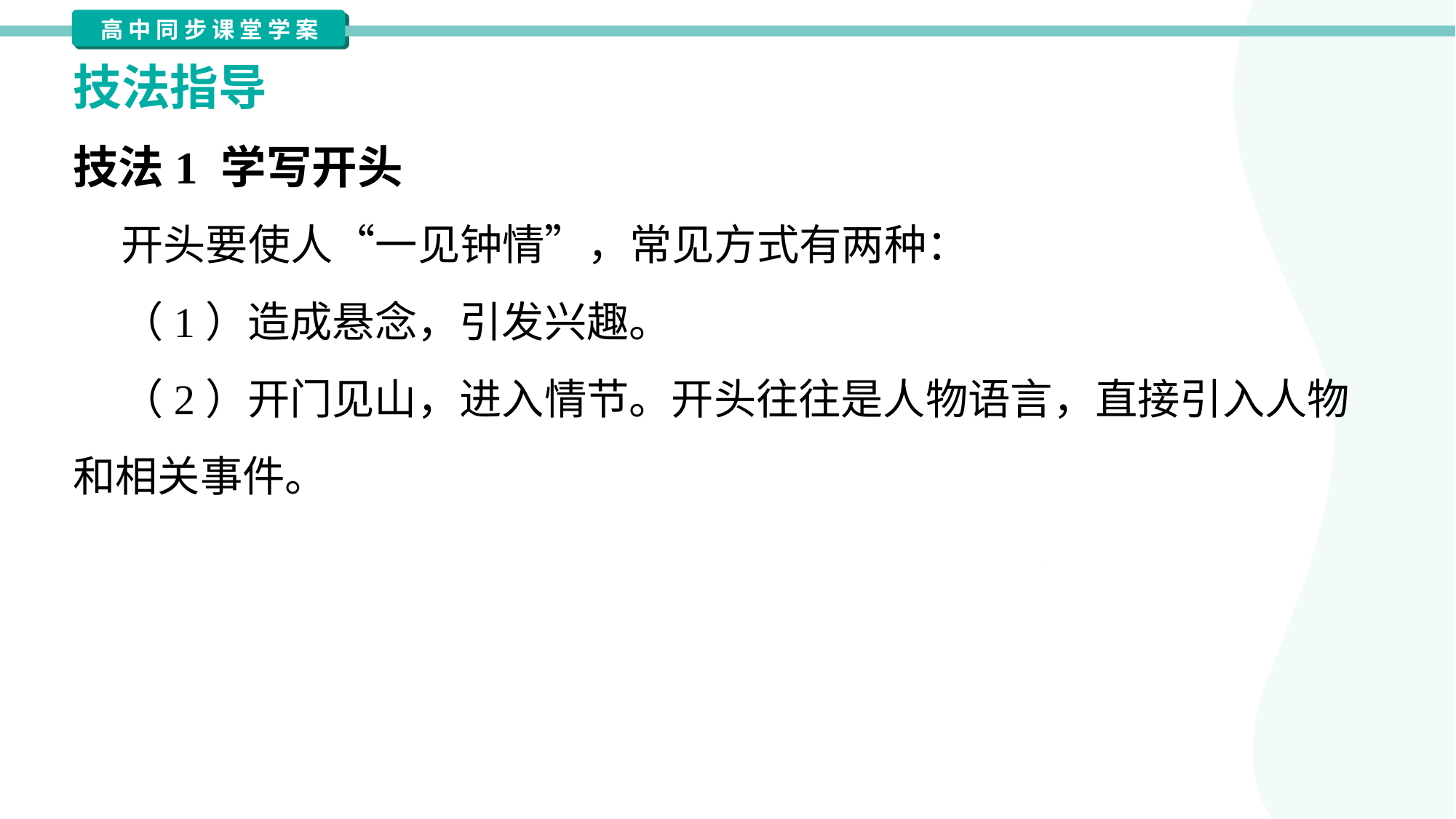

技法指导
技法1 学写开头
    开头要使人“一见钟情”，常见方式有两种：
    （1）造成悬念，引发兴趣。
    （2）开门见山，进入情节。开头往往是人物语言，直接引入人物
和相关事件。